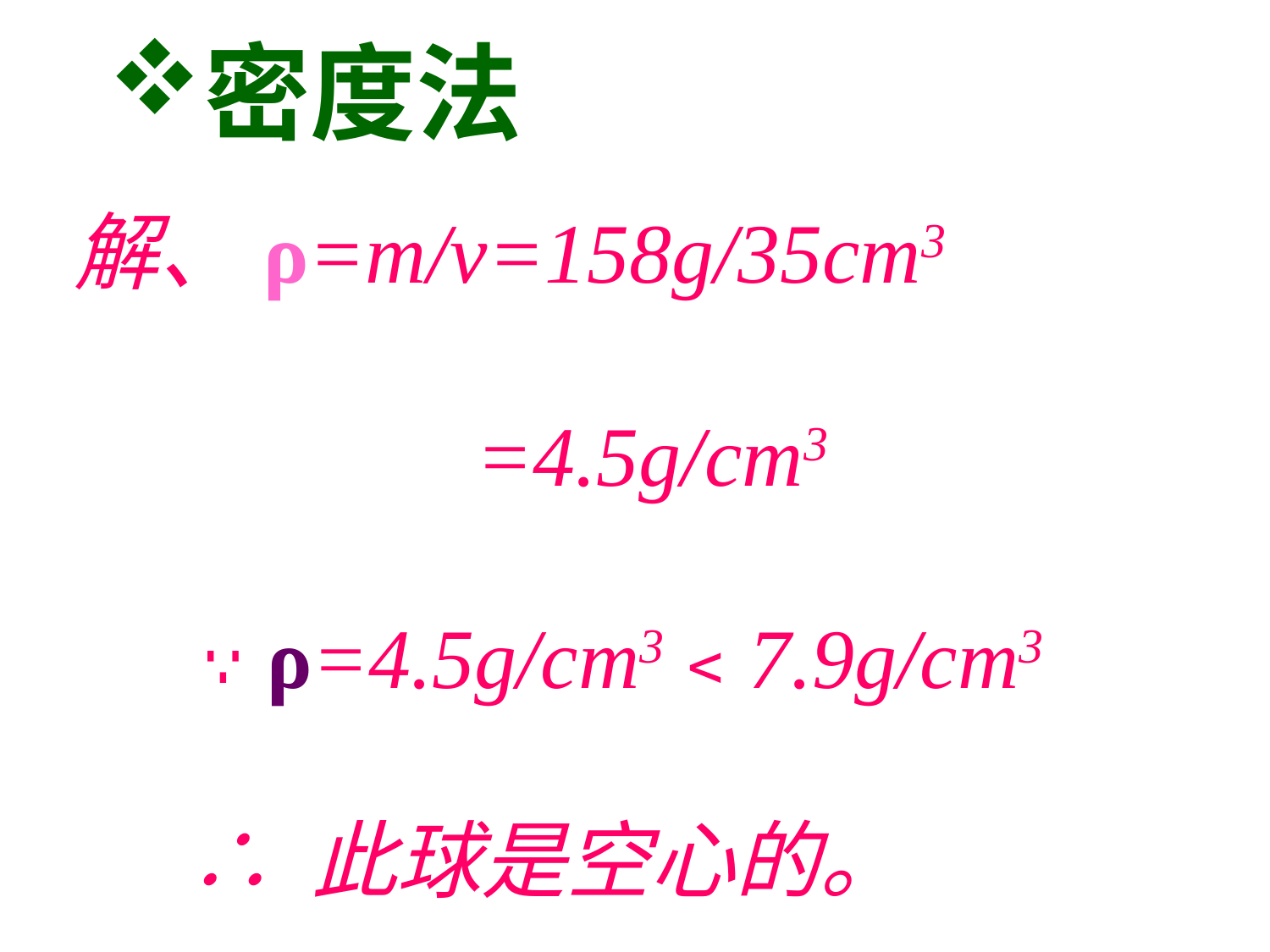

密度法
解、ρ=m/v=158g/35cm3

                   =4.5g/cm3

      ∵ ρ=4.5g/cm3﹤7.9g/cm3

      ∴ 此球是空心的。